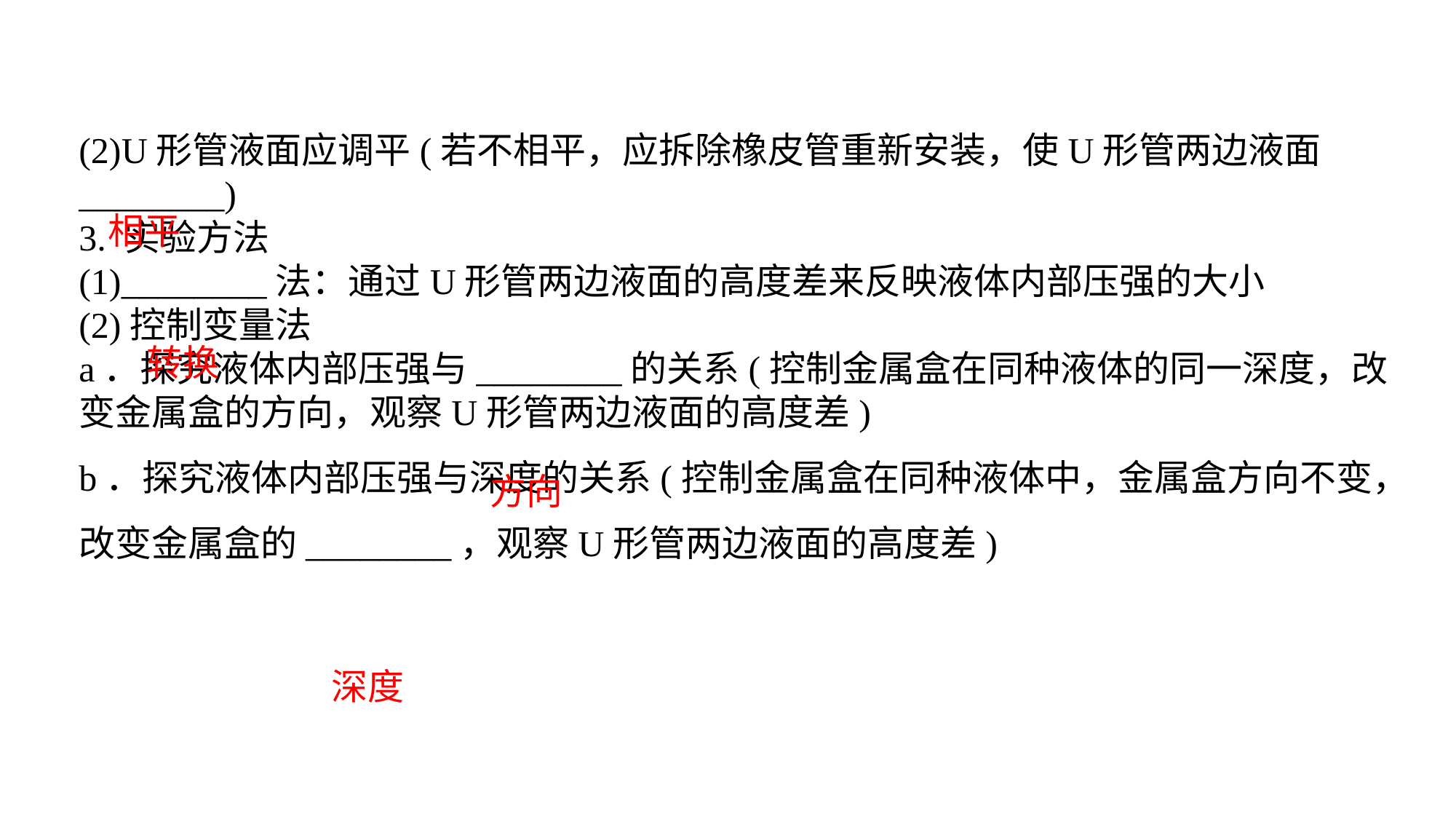

(2)U形管液面应调平(若不相平，应拆除橡皮管重新安装，使U形管两边液面________)3. 实验方法(1)________法：通过U形管两边液面的高度差来反映液体内部压强的大小(2)控制变量法a．探究液体内部压强与________的关系(控制金属盒在同种液体的同一深度，改变金属盒的方向，观察U形管两边液面的高度差)b．探究液体内部压强与深度的关系(控制金属盒在同种液体中，金属盒方向不变，改变金属盒的________，观察U形管两边液面的高度差)
相平
转换
方向
深度